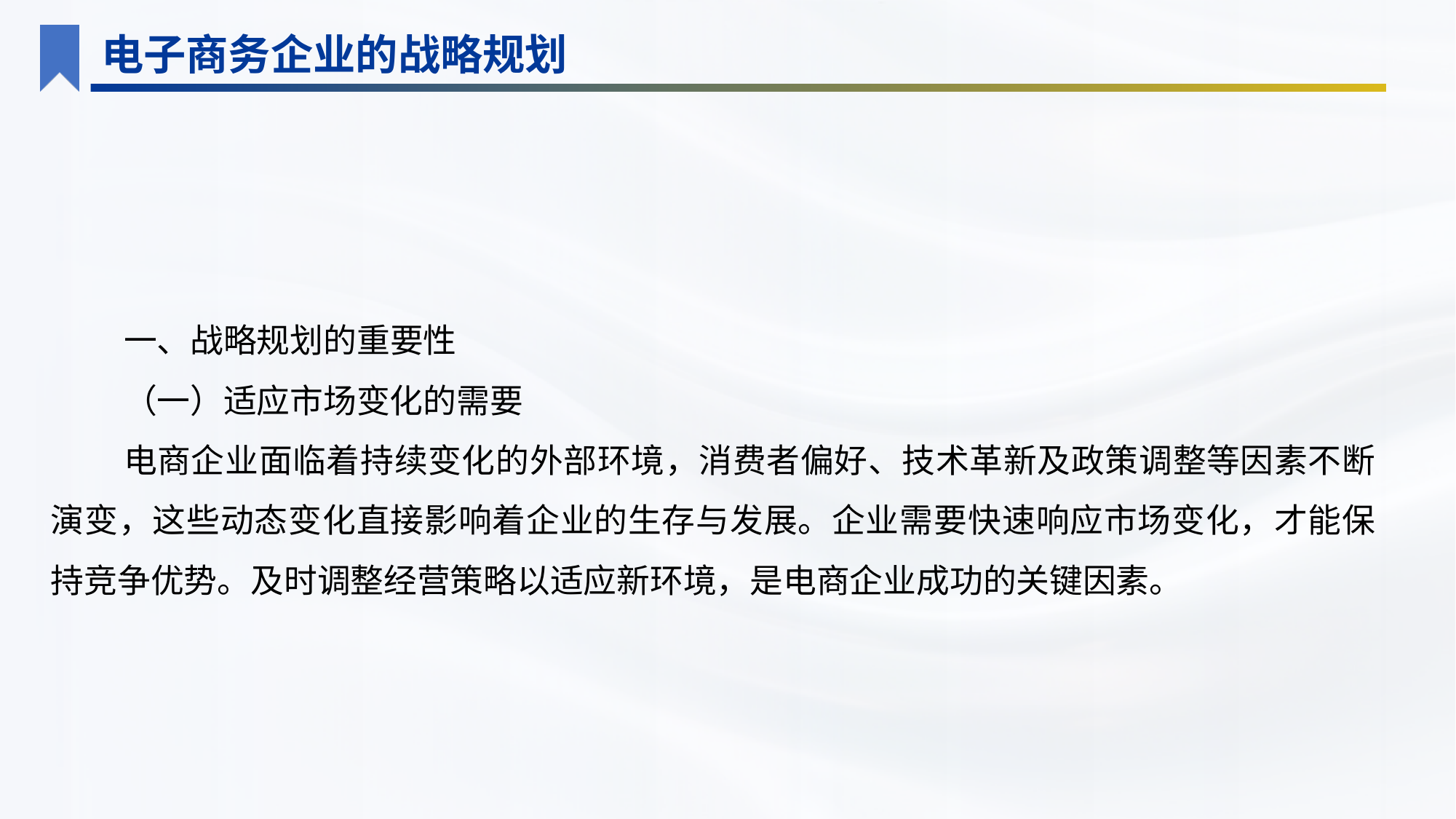

电子商务企业的战略规划
一、战略规划的重要性
（一）适应市场变化的需要
电商企业面临着持续变化的外部环境，消费者偏好、技术革新及政策调整等因素不断演变，这些动态变化直接影响着企业的生存与发展。企业需要快速响应市场变化，才能保持竞争优势。及时调整经营策略以适应新环境，是电商企业成功的关键因素。